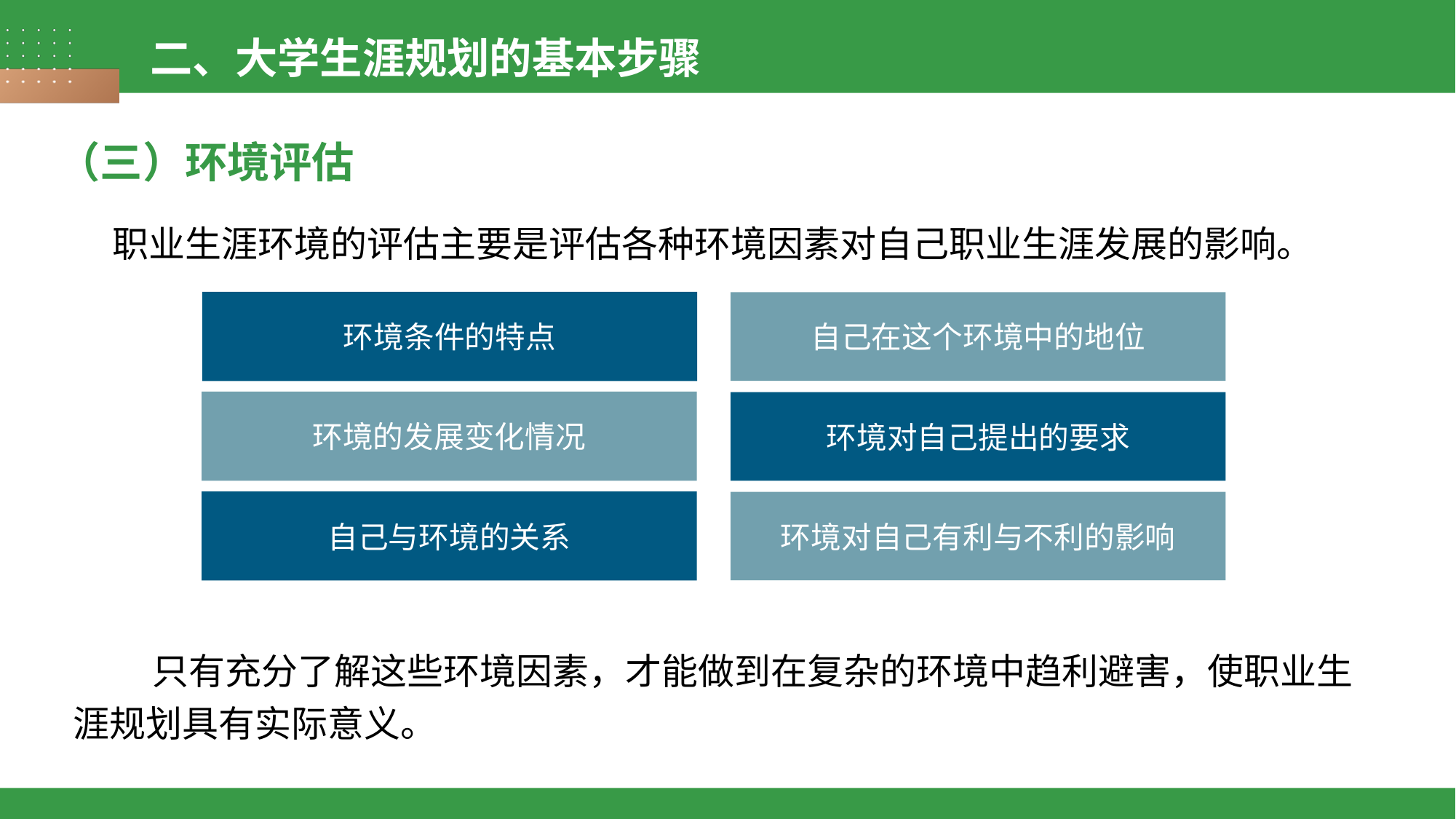

二、大学生涯规划的基本步骤
（三）环境评估
职业生涯环境的评估主要是评估各种环境因素对自己职业生涯发展的影响。
环境条件的特点
自己在这个环境中的地位
环境的发展变化情况
环境对自己提出的要求
自己与环境的关系
环境对自己有利与不利的影响
  只有充分了解这些环境因素，才能做到在复杂的环境中趋利避害，使职业生涯规划具有实际意义。